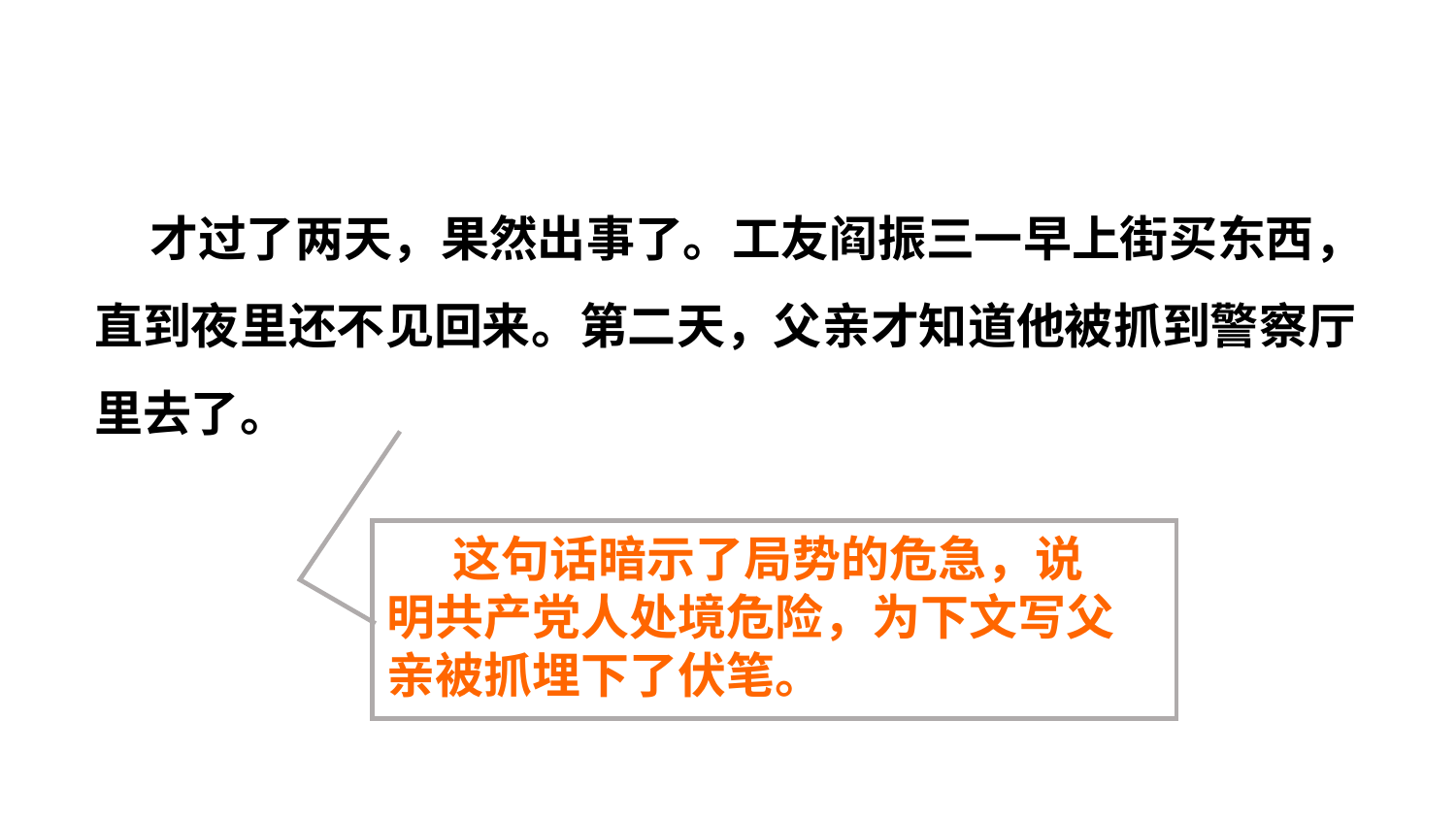

才过了两天，果然出事了。工友阎振三一早上街买东西，直到夜里还不见回来。第二天，父亲才知道他被抓到警察厅里去了。

    这句话暗示了局势的危急，说明共产党人处境危险，为下文写父亲被抓埋下了伏笔。